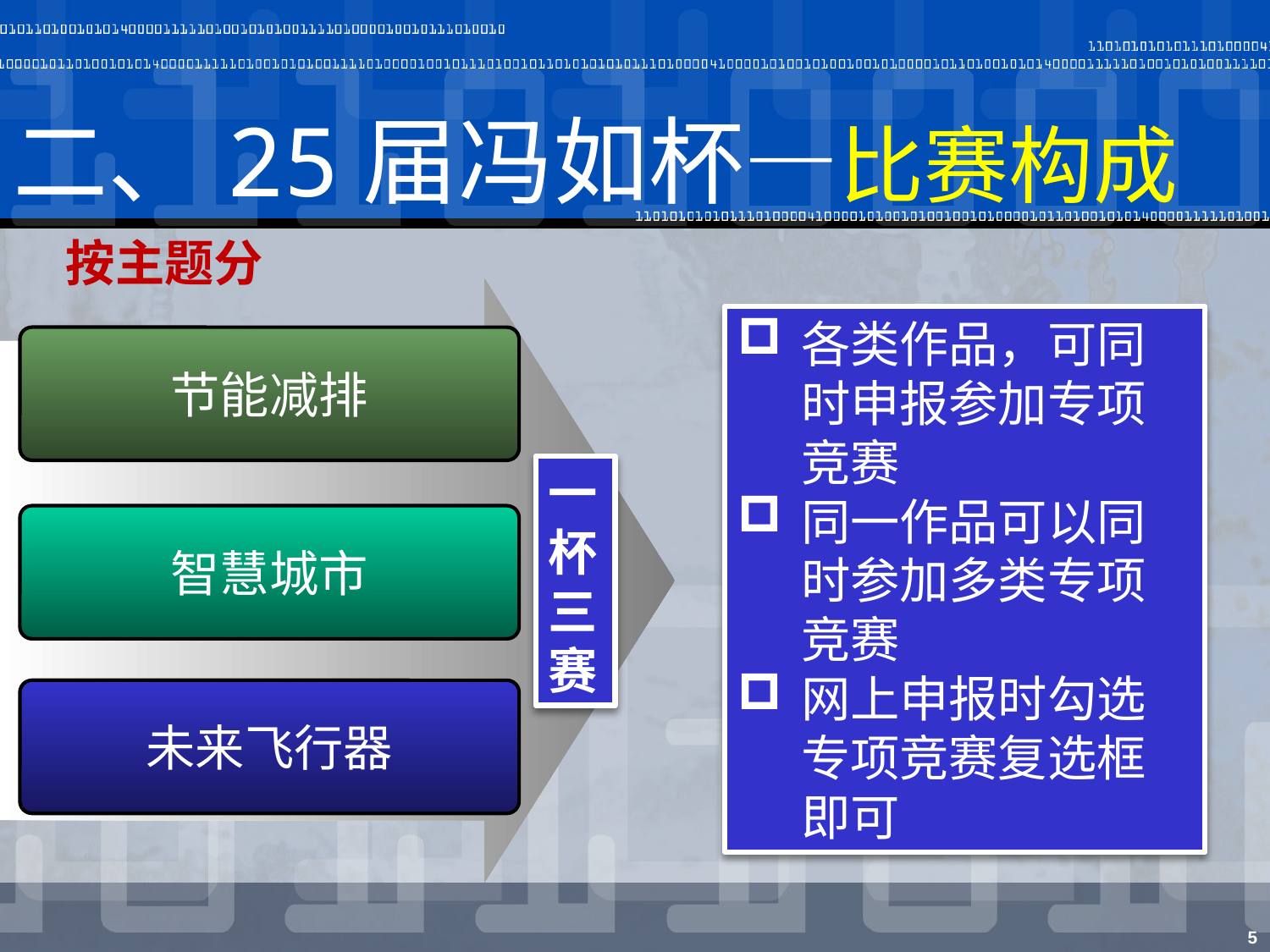

# 二、25届冯如杯—比赛构成
按主题分

各类作品，可同时申报参加专项竞赛
同一作品可以同时参加多类专项竞赛
网上申报时勾选专项竞赛复选框即可
节能减排
一
杯
三
赛
智慧城市
未来飞行器
5